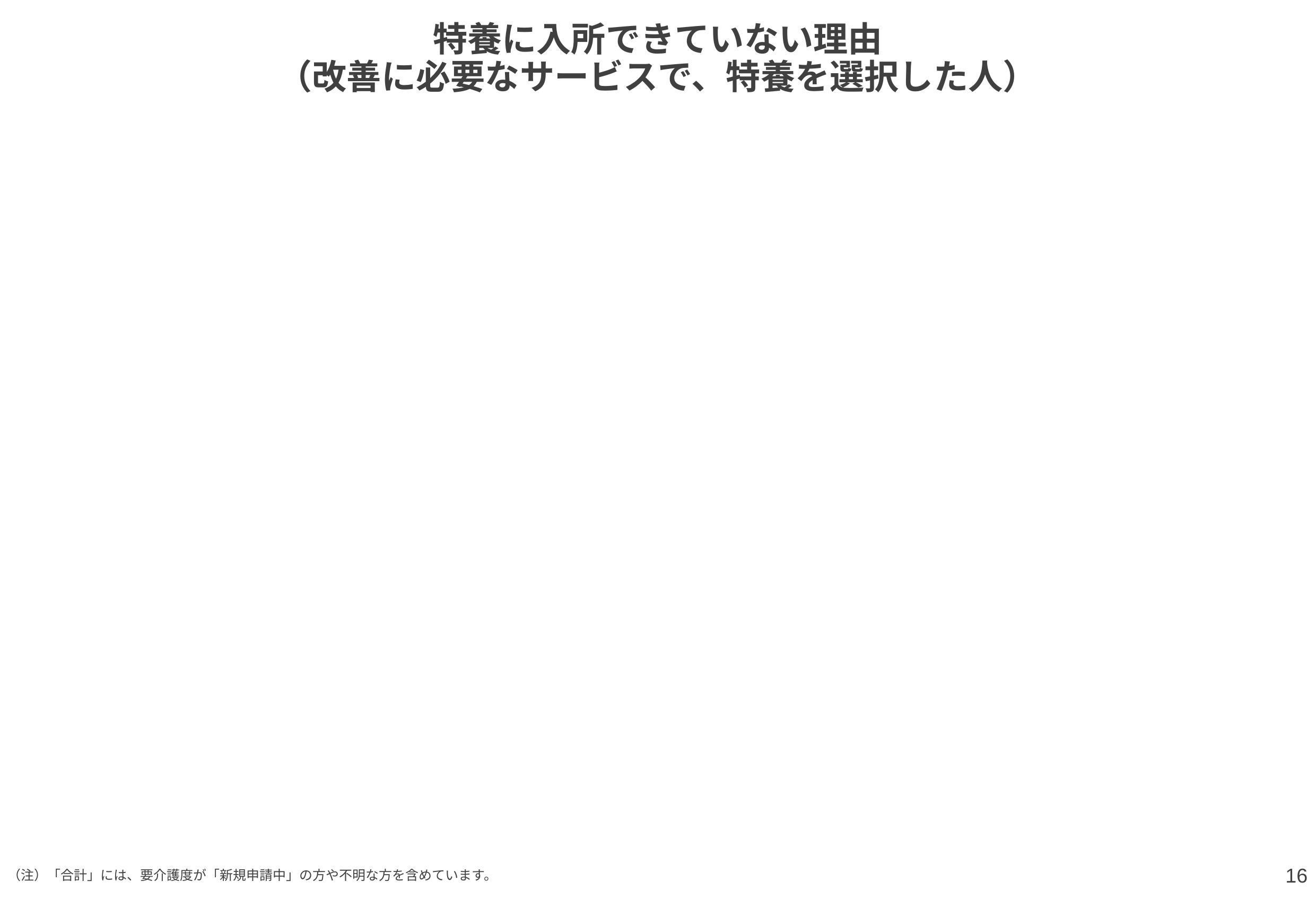

# 特養に入所できていない理由 （改善に必要なサービスで、特養を選択した人）
16
（注）「合計」には、要介護度が「新規申請中」の方や不明な方を含めています。